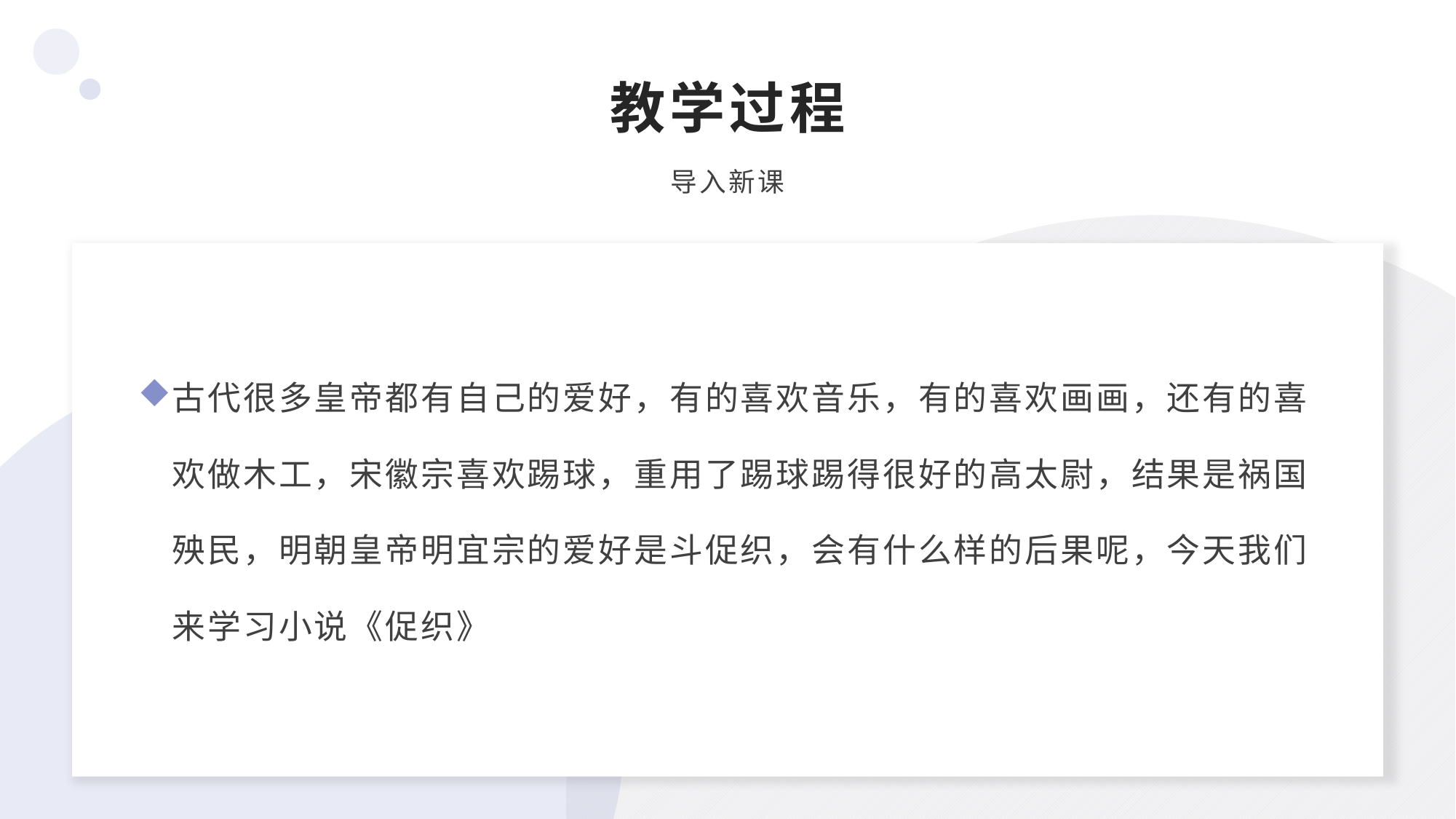

教学过程

导入新课

古代很多皇帝都有自己的爱好，有的喜欢音乐，有的喜欢画画，还有的喜欢做木工，宋徽宗喜欢踢球，重用了踢球踢得很好的高太尉，结果是祸国殃民，明朝皇帝明宜宗的爱好是斗促织，会有什么样的后果呢，今天我们来学习小说《促织》